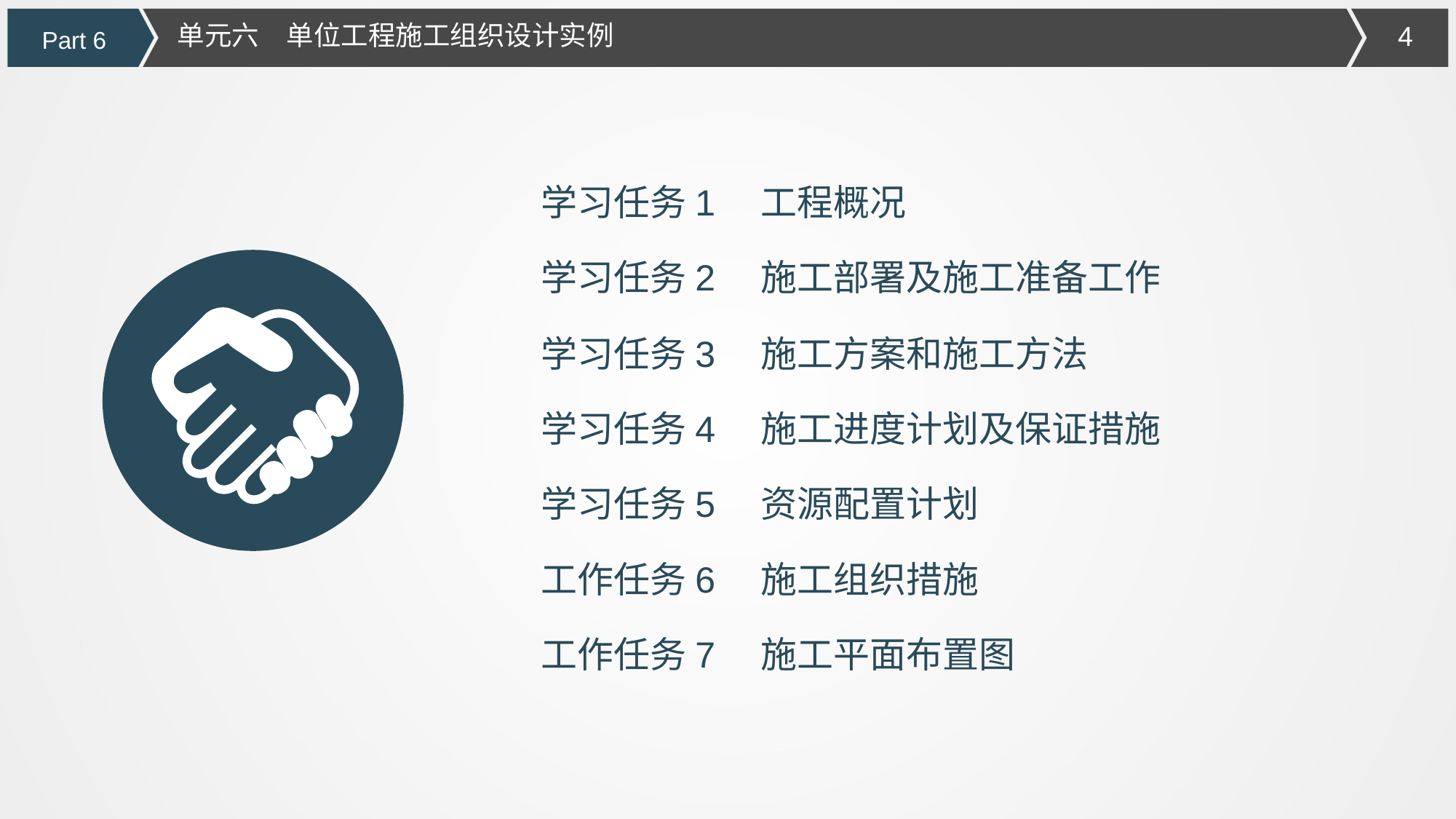

单元六　单位工程施工组织设计实例
Part 6
学习任务1　工程概况
学习任务2　施工部署及施工准备工作

学习任务3　施工方案和施工方法
学习任务4　施工进度计划及保证措施
学习任务5　资源配置计划
工作任务6　施工组织措施
工作任务7　施工平面布置图